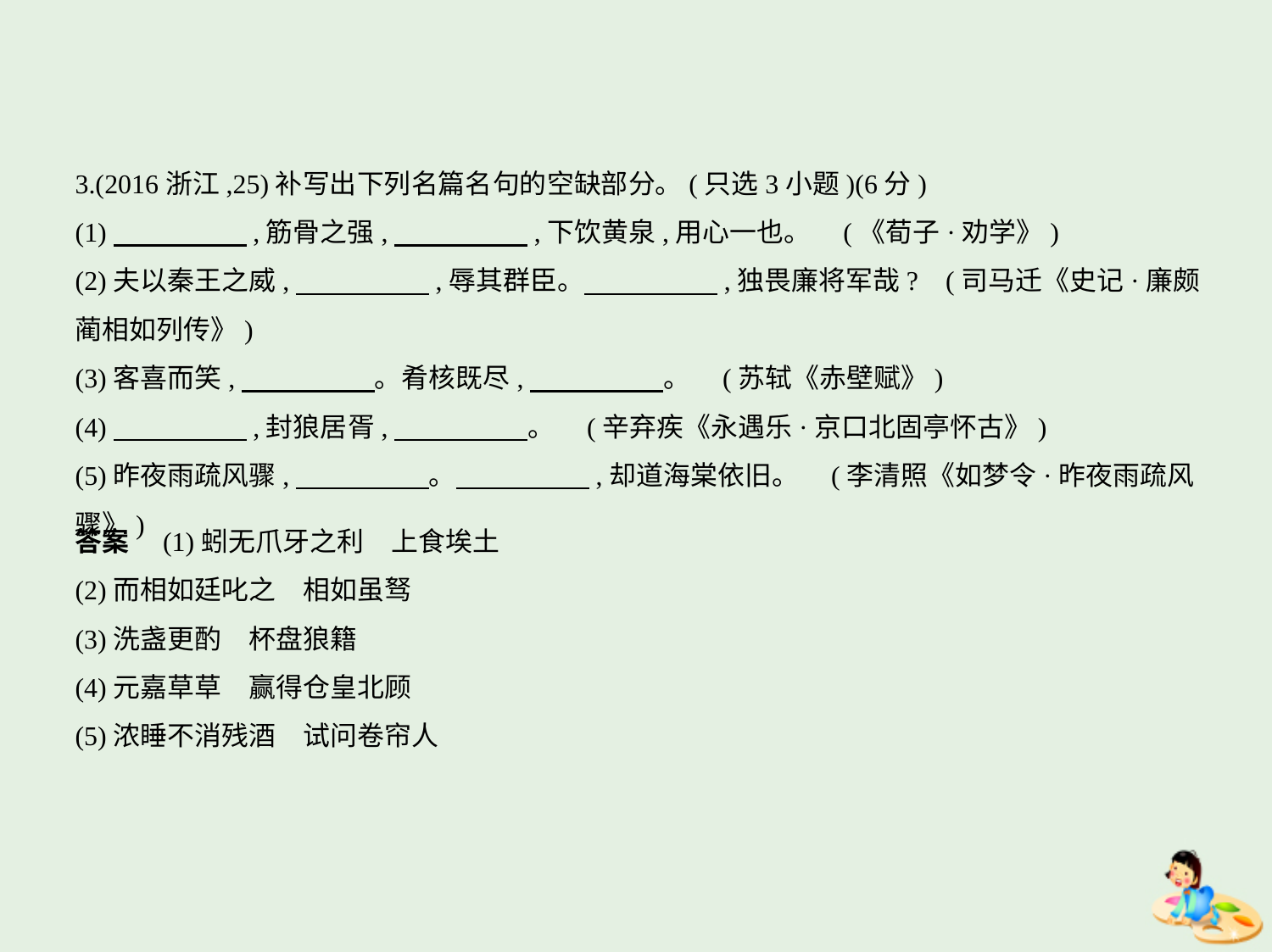

3.(2016浙江,25)补写出下列名篇名句的空缺部分。(只选3小题)(6分)
(1)　　　　    ,筋骨之强,　　　　    ,下饮黄泉,用心一也。 (《荀子·劝学》)
(2)夫以秦王之威,　　　　    ,辱其群臣。　　　　    ,独畏廉将军哉? (司马迁《史记·廉颇
蔺相如列传》)
(3)客喜而笑,　　　　    。肴核既尽,　　　　    。 (苏轼《赤壁赋》)
(4)　　　　    ,封狼居胥,　　　　    。 (辛弃疾《永遇乐·京口北固亭怀古》)
(5)昨夜雨疏风骤,　　　　    。　　　　    ,却道海棠依旧。 (李清照《如梦令·昨夜雨疏风骤》)
答案　(1)蚓无爪牙之利　上食埃土
(2)而相如廷叱之　相如虽驽
(3)洗盏更酌　杯盘狼籍
(4)元嘉草草　赢得仓皇北顾
(5)浓睡不消残酒　试问卷帘人